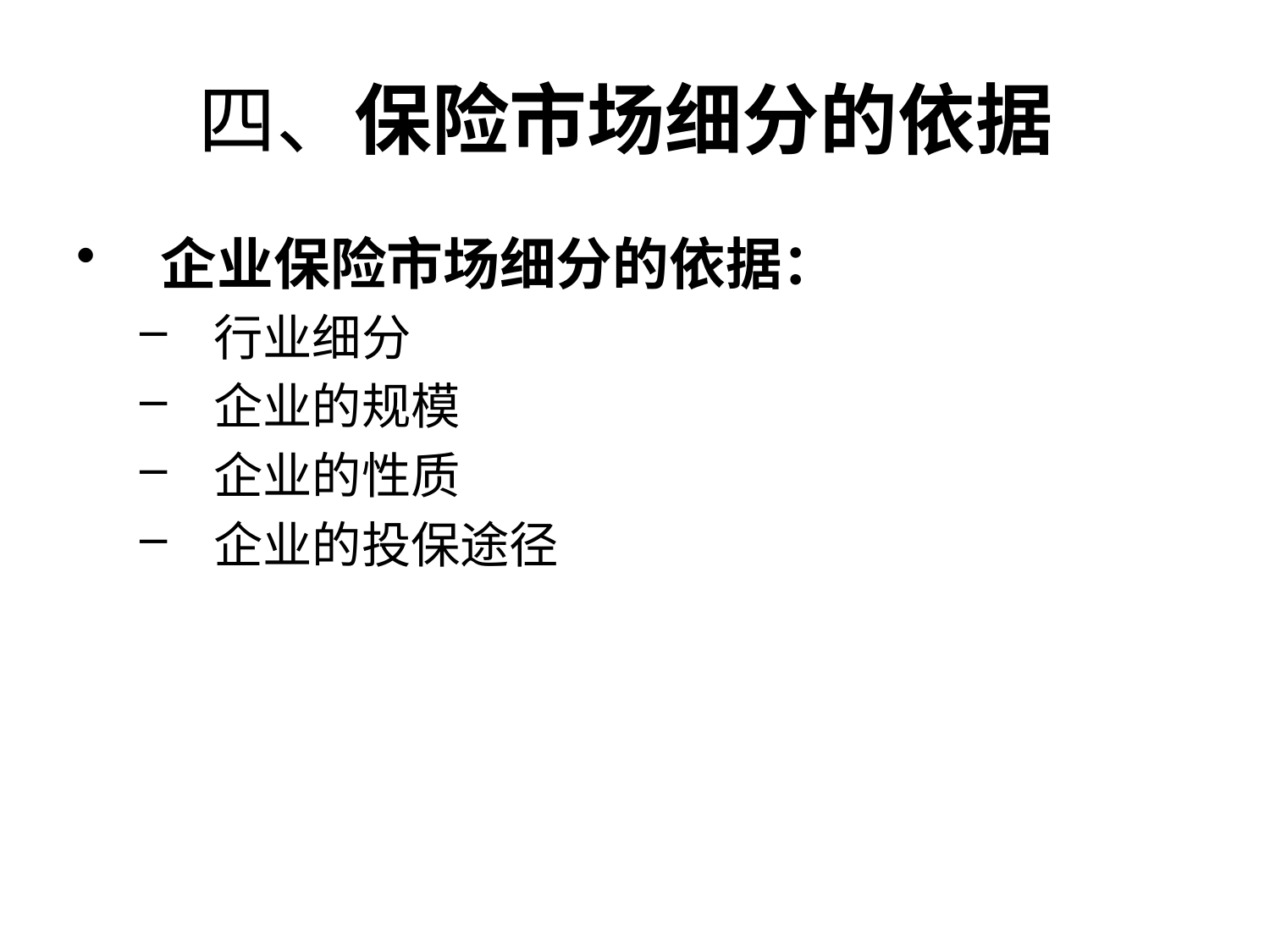

# 四、保险市场细分的依据
企业保险市场细分的依据：
行业细分
企业的规模
企业的性质
企业的投保途径